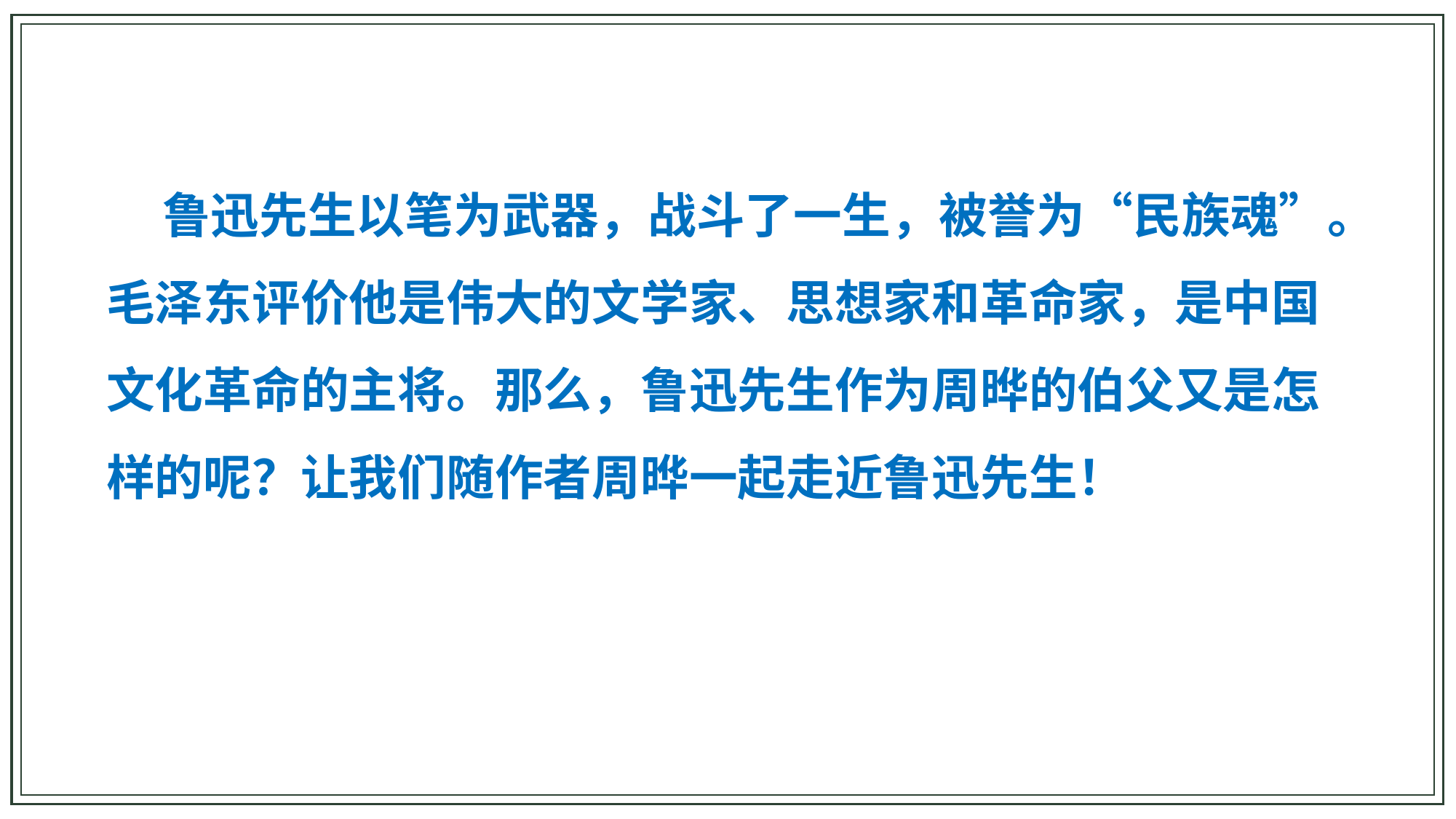

鲁迅先生以笔为武器，战斗了一生，被誉为“民族魂”。毛泽东评价他是伟大的文学家、思想家和革命家，是中国文化革命的主将。那么，鲁迅先生作为周晔的伯父又是怎样的呢？让我们随作者周晔一起走近鲁迅先生！